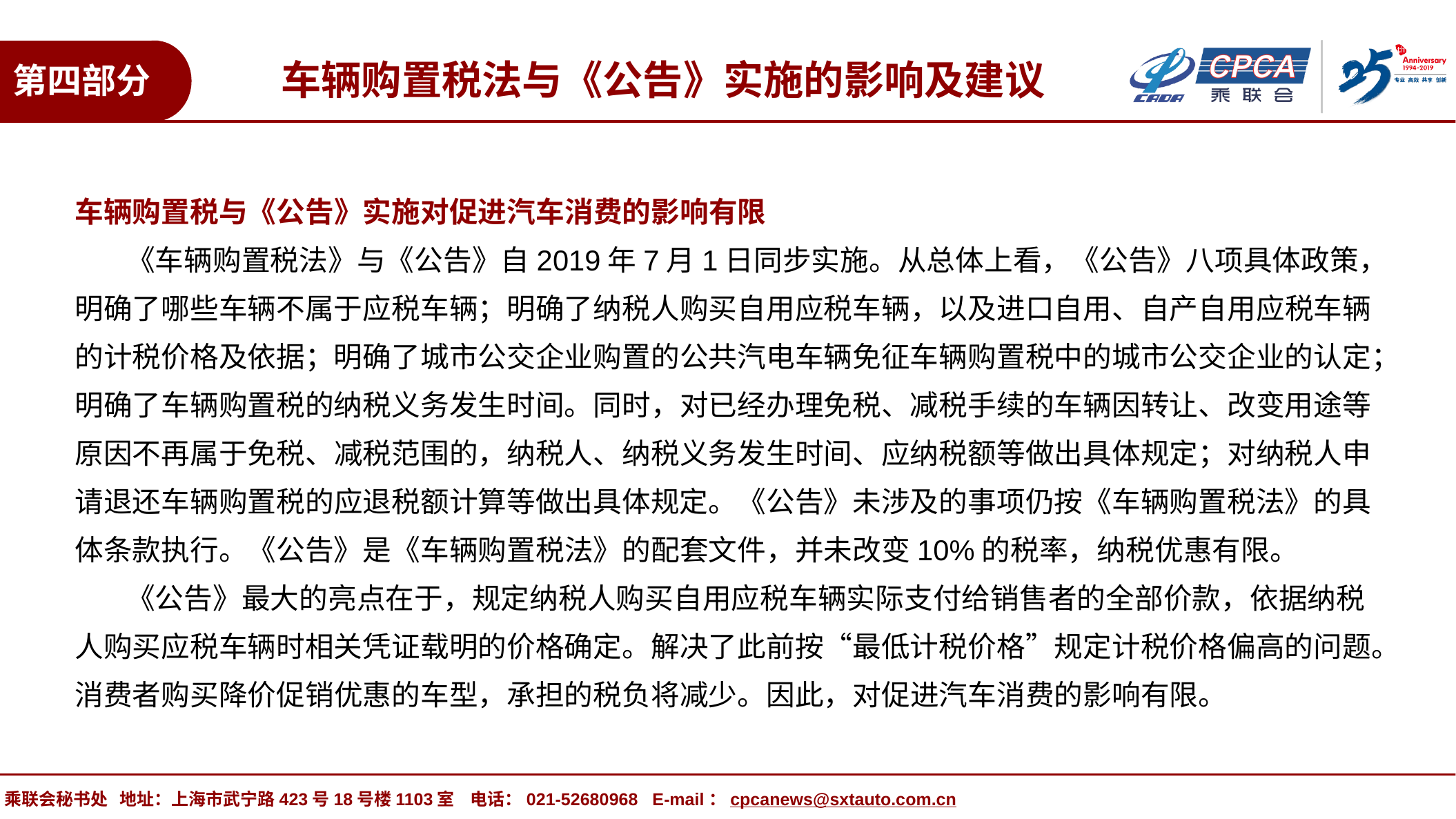

车辆购置税法与《公告》实施的影响及建议
第四部分
车辆购置税与《公告》实施对促进汽车消费的影响有限
       《车辆购置税法》与《公告》自2019年7月1日同步实施。从总体上看，《公告》八项具体政策，明确了哪些车辆不属于应税车辆；明确了纳税人购买自用应税车辆，以及进口自用、自产自用应税车辆的计税价格及依据；明确了城市公交企业购置的公共汽电车辆免征车辆购置税中的城市公交企业的认定；明确了车辆购置税的纳税义务发生时间。同时，对已经办理免税、减税手续的车辆因转让、改变用途等原因不再属于免税、减税范围的，纳税人、纳税义务发生时间、应纳税额等做出具体规定；对纳税人申请退还车辆购置税的应退税额计算等做出具体规定。《公告》未涉及的事项仍按《车辆购置税法》的具体条款执行。《公告》是《车辆购置税法》的配套文件，并未改变10%的税率，纳税优惠有限。
       《公告》最大的亮点在于，规定纳税人购买自用应税车辆实际支付给销售者的全部价款，依据纳税人购买应税车辆时相关凭证载明的价格确定。解决了此前按“最低计税价格”规定计税价格偏高的问题。消费者购买降价促销优惠的车型，承担的税负将减少。因此，对促进汽车消费的影响有限。